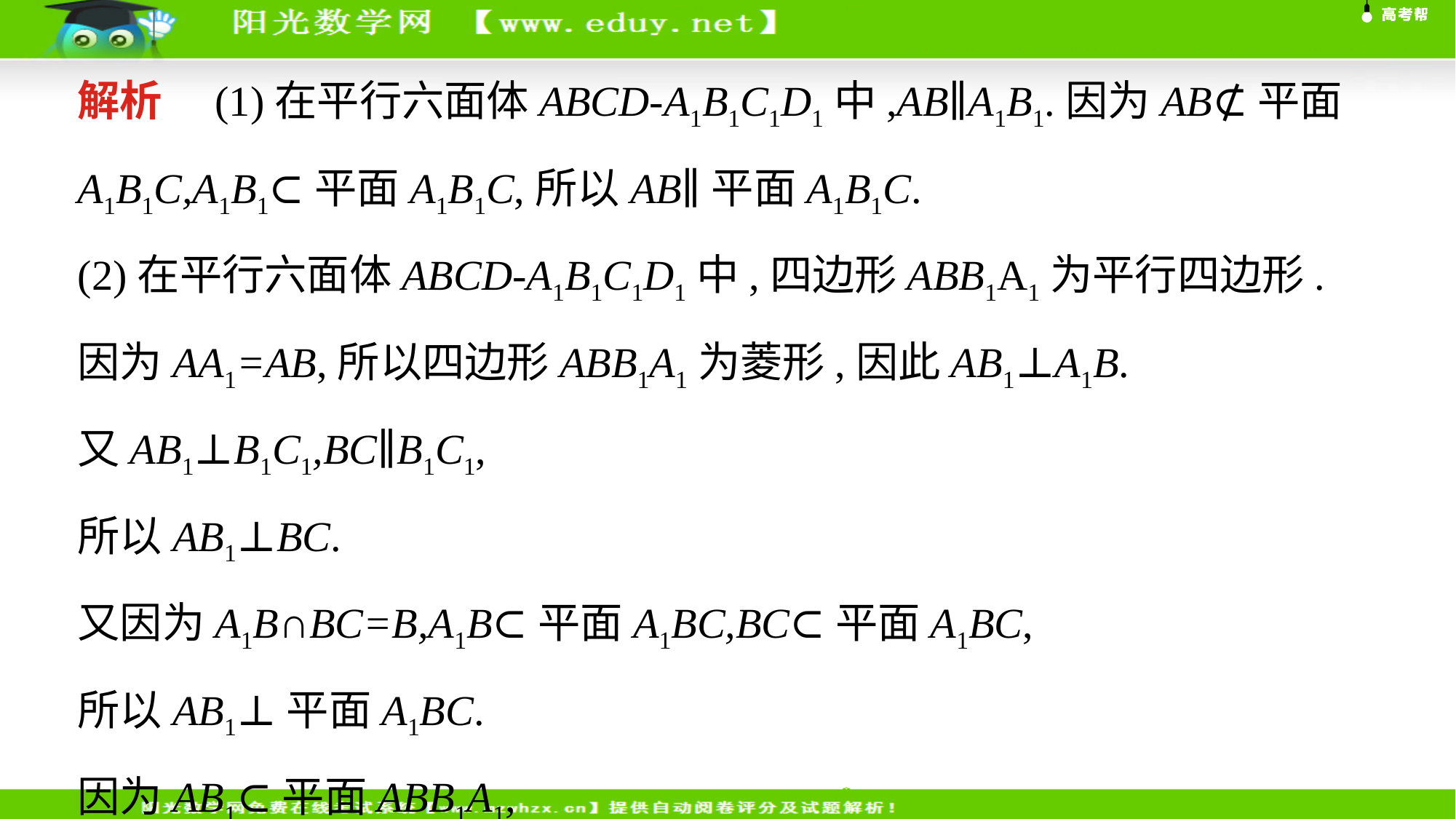

解析　(1)在平行六面体ABCD-A1B1C1D1中,AB∥A1B1.因为AB⊄平面A1B1C,A1B1⊂平面A1B1C,所以AB∥平面A1B1C.
(2)在平行六面体ABCD-A1B1C1D1中,四边形ABB1A1为平行四边形.
因为AA1=AB,所以四边形ABB1A1为菱形,因此AB1⊥A1B.
又AB1⊥B1C1,BC∥B1C1,
所以AB1⊥BC.
又因为A1B∩BC=B,A1B⊂平面A1BC,BC⊂平面A1BC,
所以AB1⊥平面A1BC.
因为AB1⊂平面ABB1A1,
所以平面ABB1A1⊥平面A1BC.